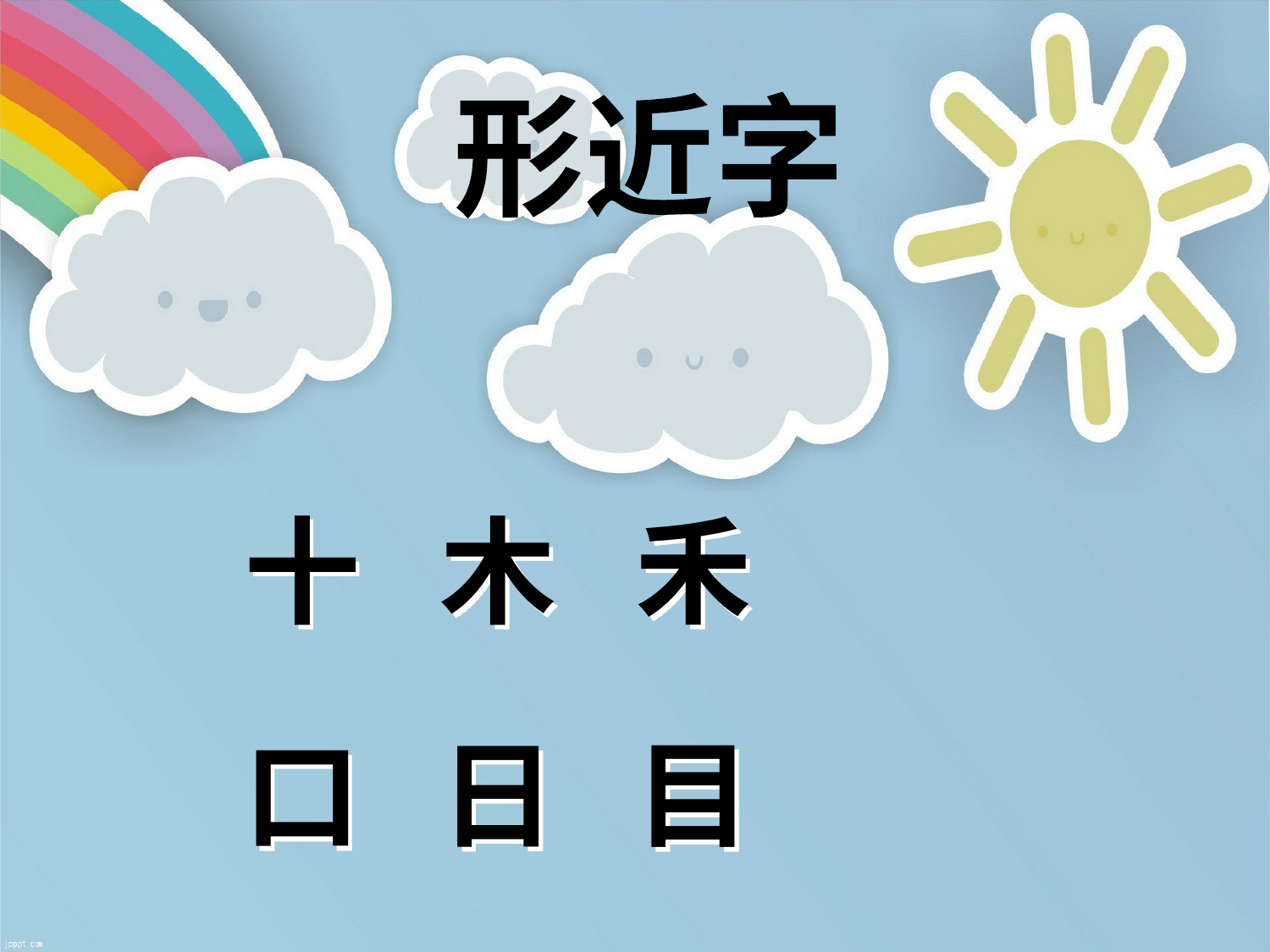

形近字
十   木   禾
口   日   目